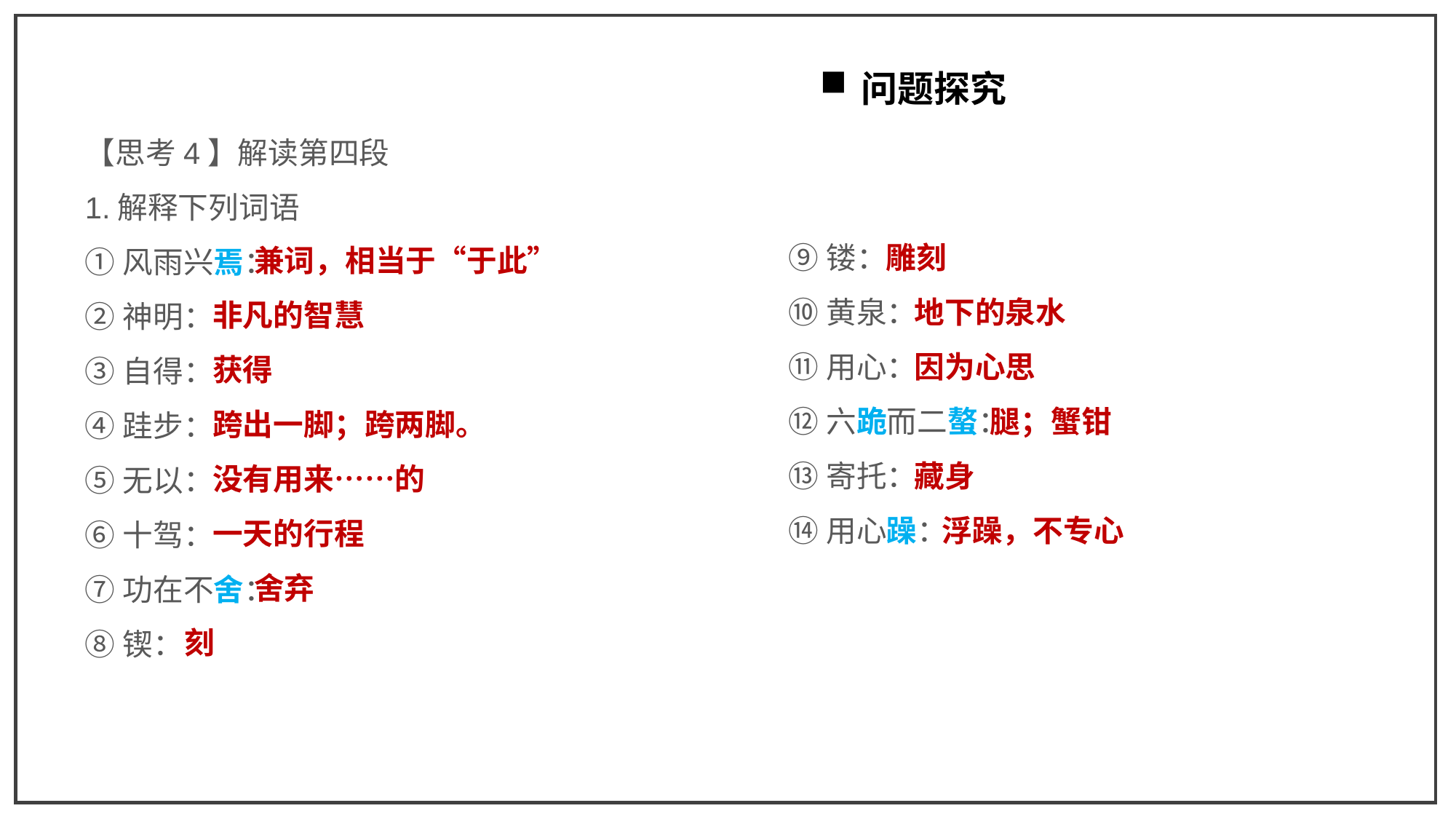

问题探究
【思考4】解读第四段
1.解释下列词语
①风雨兴焉：
②神明：
③自得：
④跬步：
⑤无以：
⑥十驾：
⑦功在不舍：
⑧锲：

⑨镂：
⑩黄泉：
⑪用心：
⑫六跪而二螯：
⑬寄托：
⑭用心躁：
雕刻
   地下的泉水
   因为心思
              腿；蟹钳
   藏身
       浮躁，不专心
         兼词，相当于“于此”
   非凡的智慧
   获得
   跨出一脚；跨两脚。
   没有用来……的
   一天的行程
         舍弃
刻